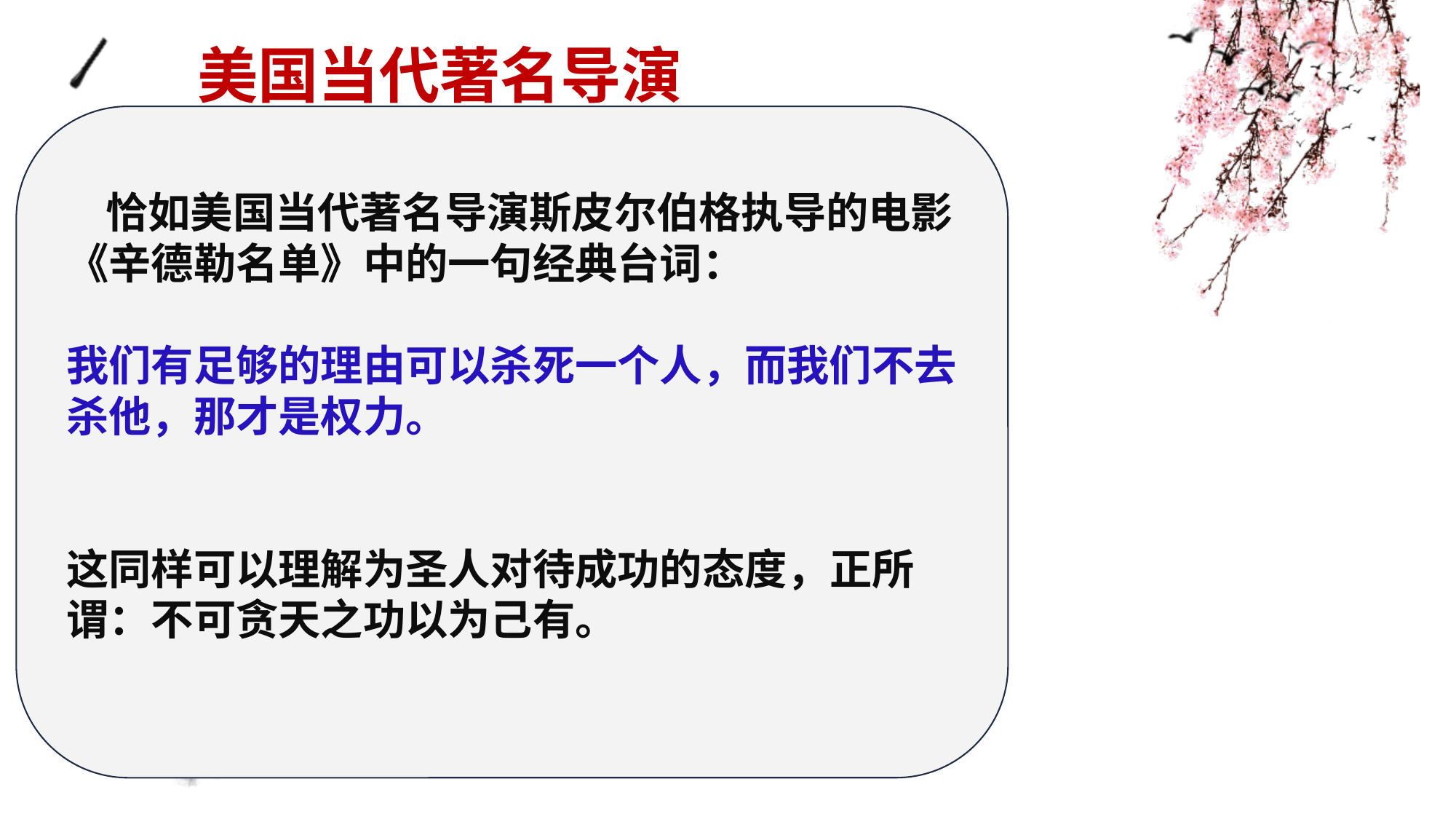

美国当代著名导演

   恰如美国当代著名导演斯皮尔伯格执导的电影《辛德勒名单》中的一句经典台词：

我们有足够的理由可以杀死一个人，而我们不去
杀他，那才是权力。

这同样可以理解为圣人对待成功的态度，正所
谓：不可贪天之功以为己有。